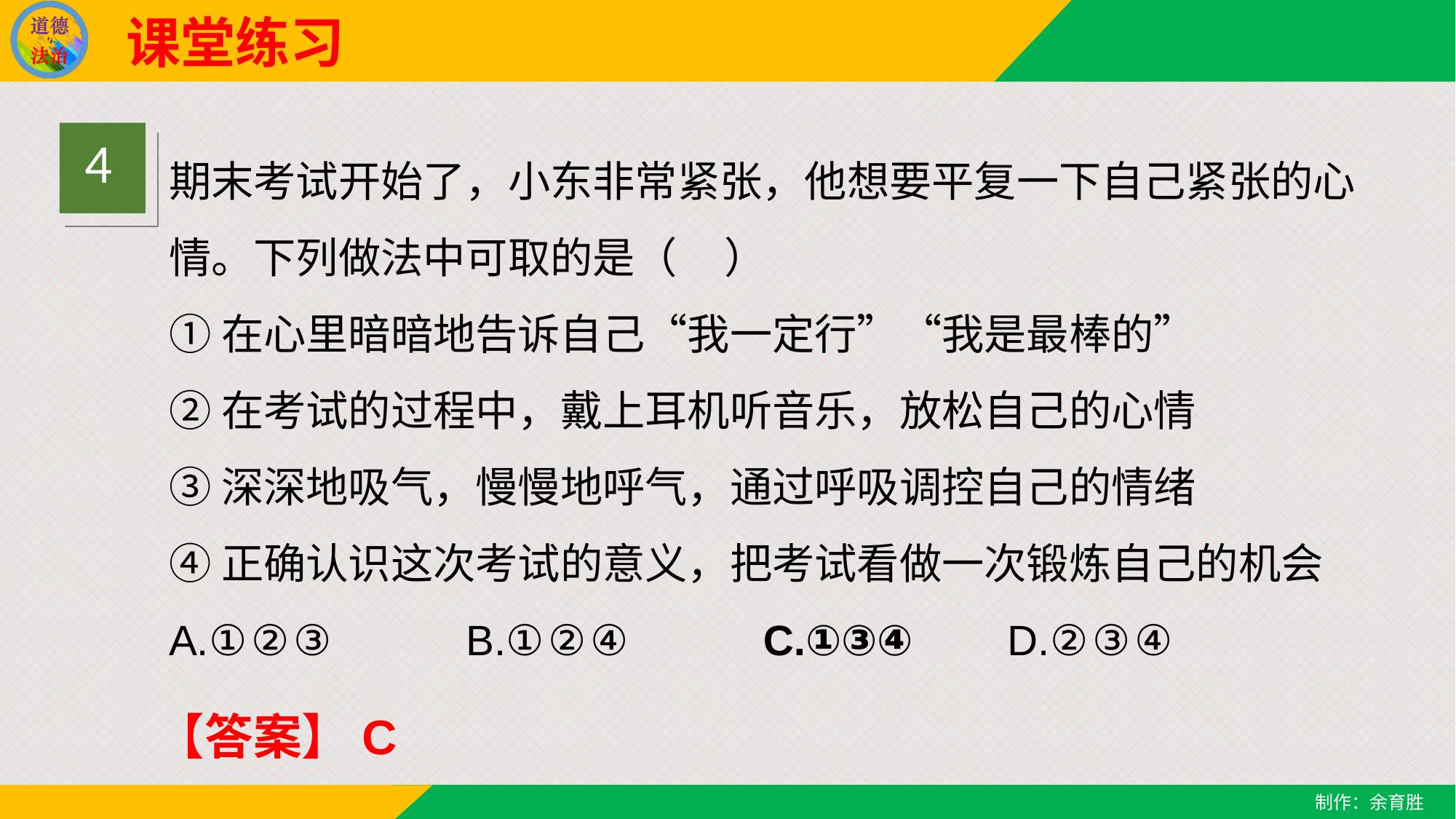

课堂练习

4

期末考试开始了，小东非常紧张，他想要平复一下自己紧张的心情。下列做法中可取的是（     ）
①在心里暗暗地告诉自己“我一定行”“我是最棒的”
②在考试的过程中，戴上耳机听音乐，放松自己的心情
③深深地吸气，慢慢地呼气，通过呼吸调控自己的情绪
④正确认识这次考试的意义，把考试看做一次锻炼自己的机会
A.①②③           B.①②④           C.①③④        D.②③④
【答案】C